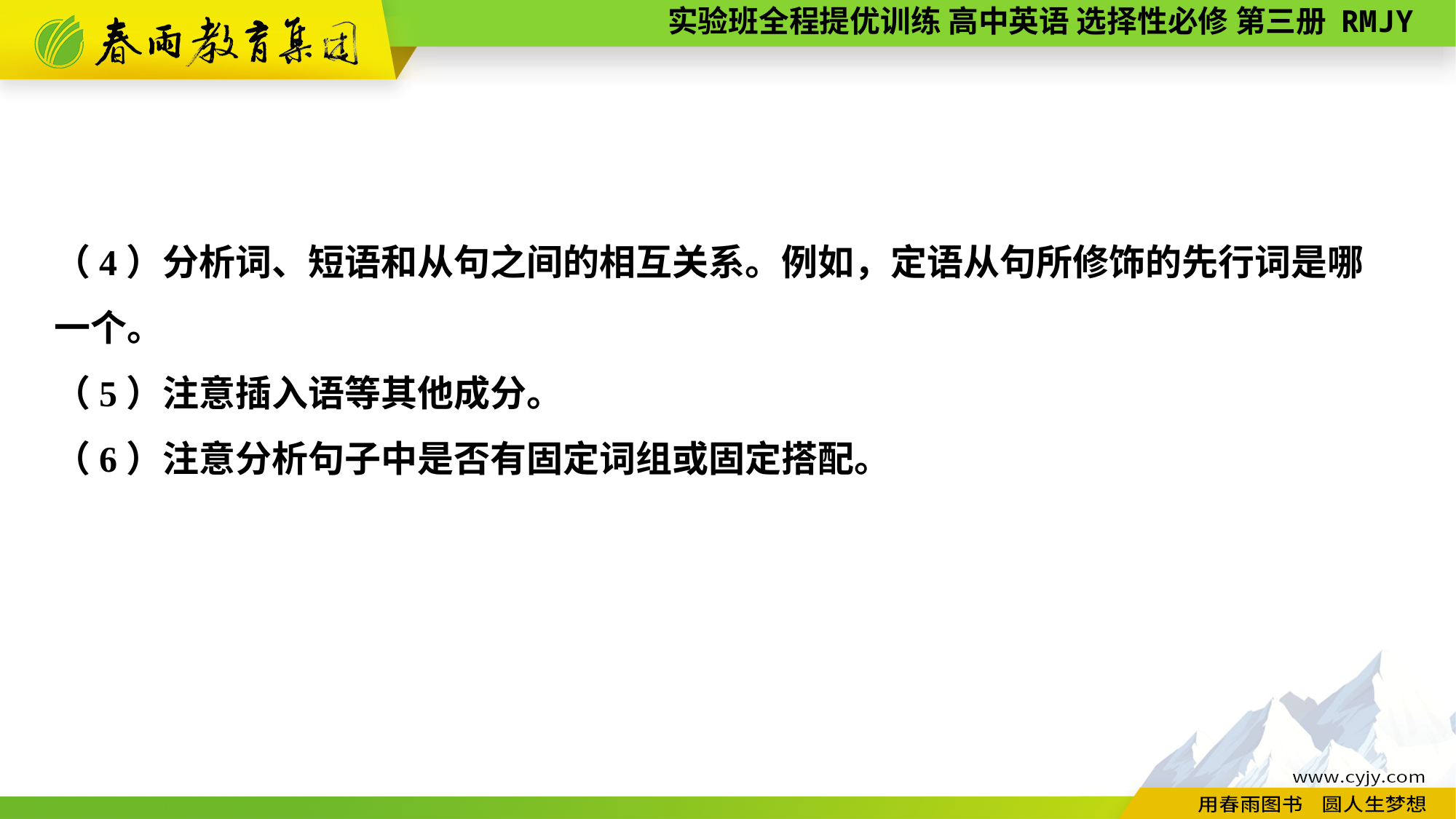

（4）分析词、短语和从句之间的相互关系。例如，定语从句所修饰的先行词是哪
一个。
（5）注意插入语等其他成分。
（6）注意分析句子中是否有固定词组或固定搭配。